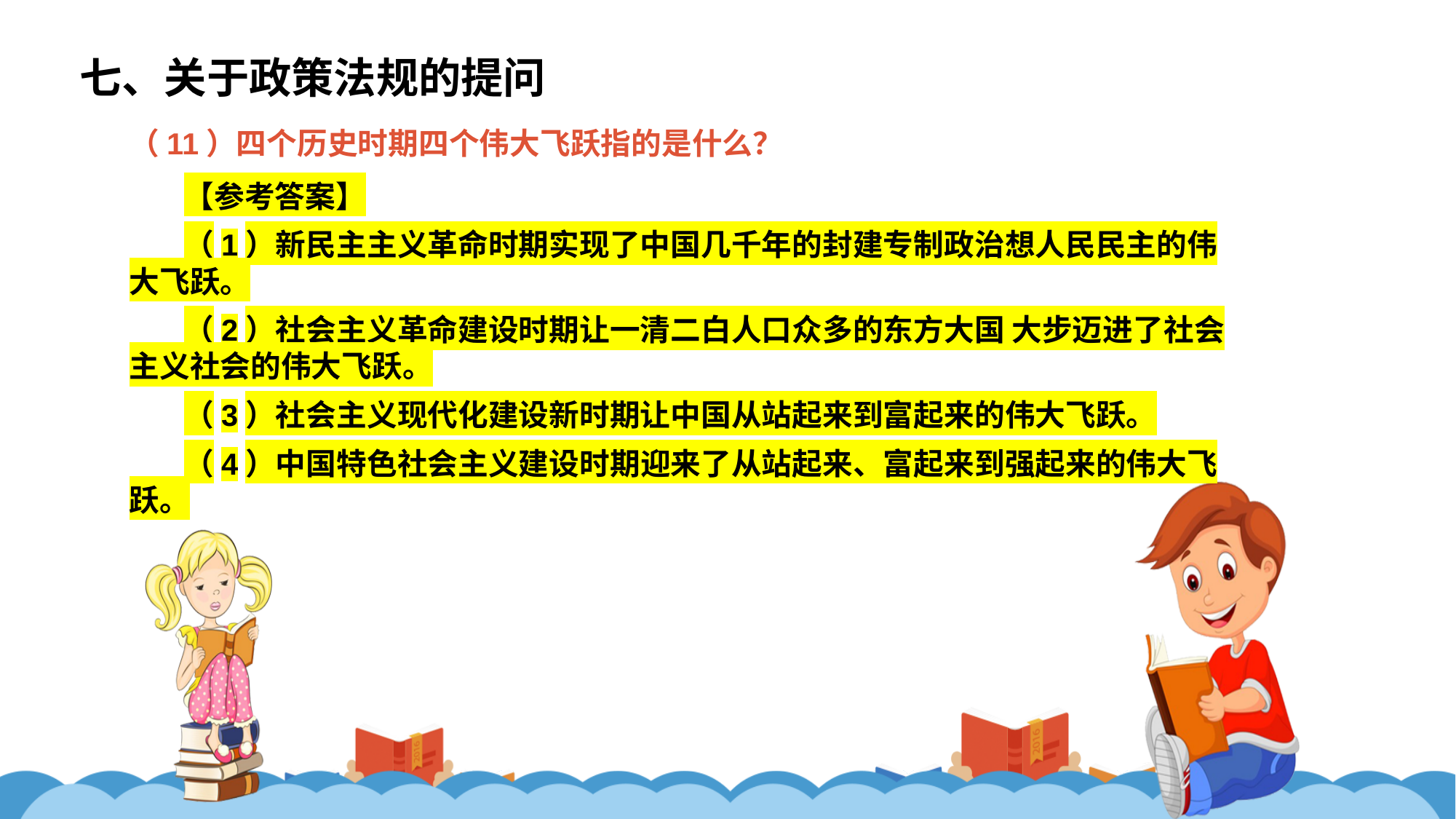

七、关于政策法规的提问
（11）四个历史时期四个伟大飞跃指的是什么？
【参考答案】
（1）新民主主义革命时期实现了中国几千年的封建专制政治想人民民主的伟大飞跃。
（2）社会主义革命建设时期让一清二白人口众多的东方大国 大步迈进了社会主义社会的伟大飞跃。
（3）社会主义现代化建设新时期让中国从站起来到富起来的伟大飞跃。
（4）中国特色社会主义建设时期迎来了从站起来、富起来到强起来的伟大飞跃。